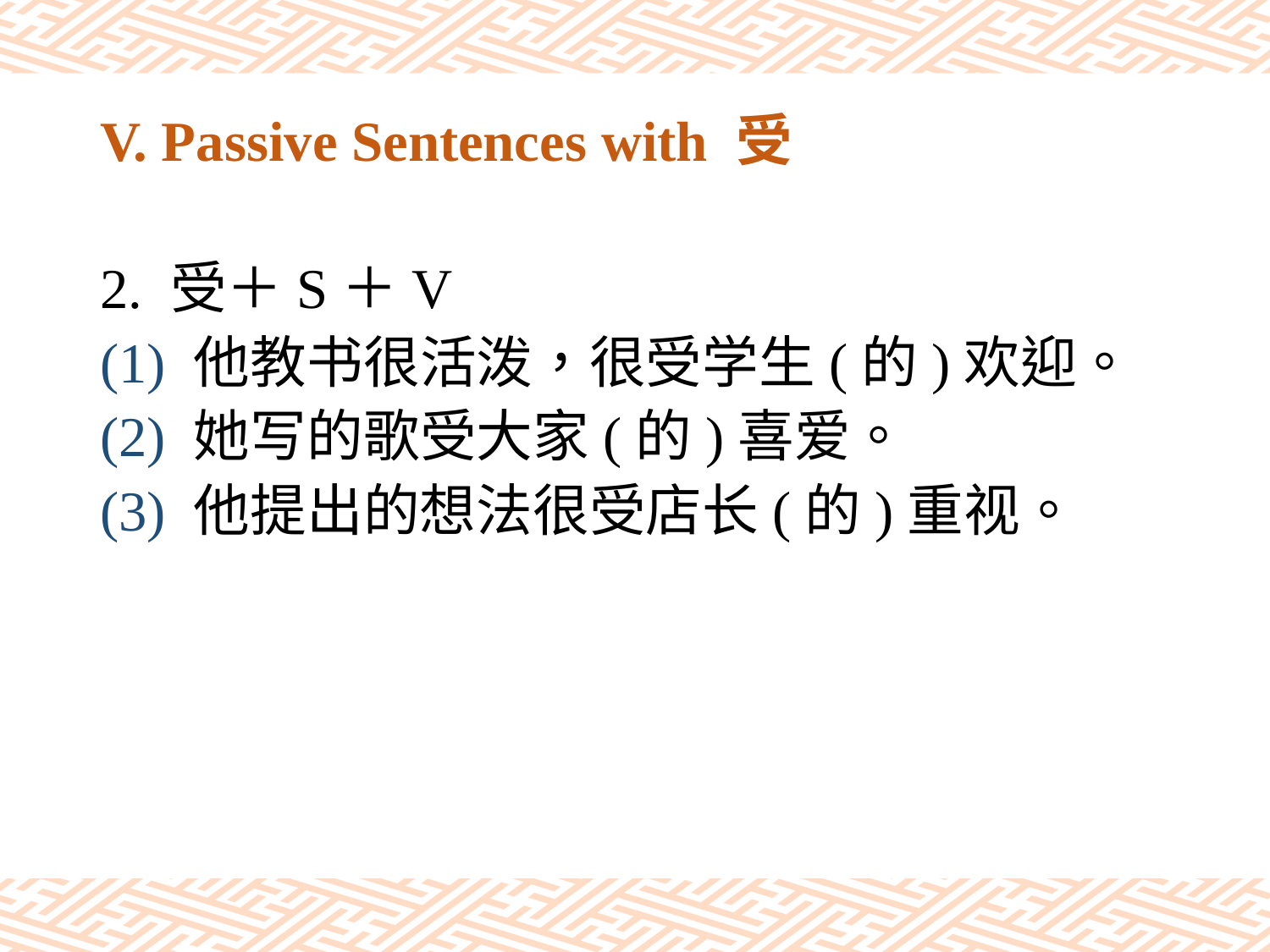

# V. Passive Sentences with 受
2. 受＋S＋V
(1) 他教书很活泼，很受学生(的)欢迎。
(2) 她写的歌受大家(的)喜爱。
(3) 他提出的想法很受店长(的)重视。